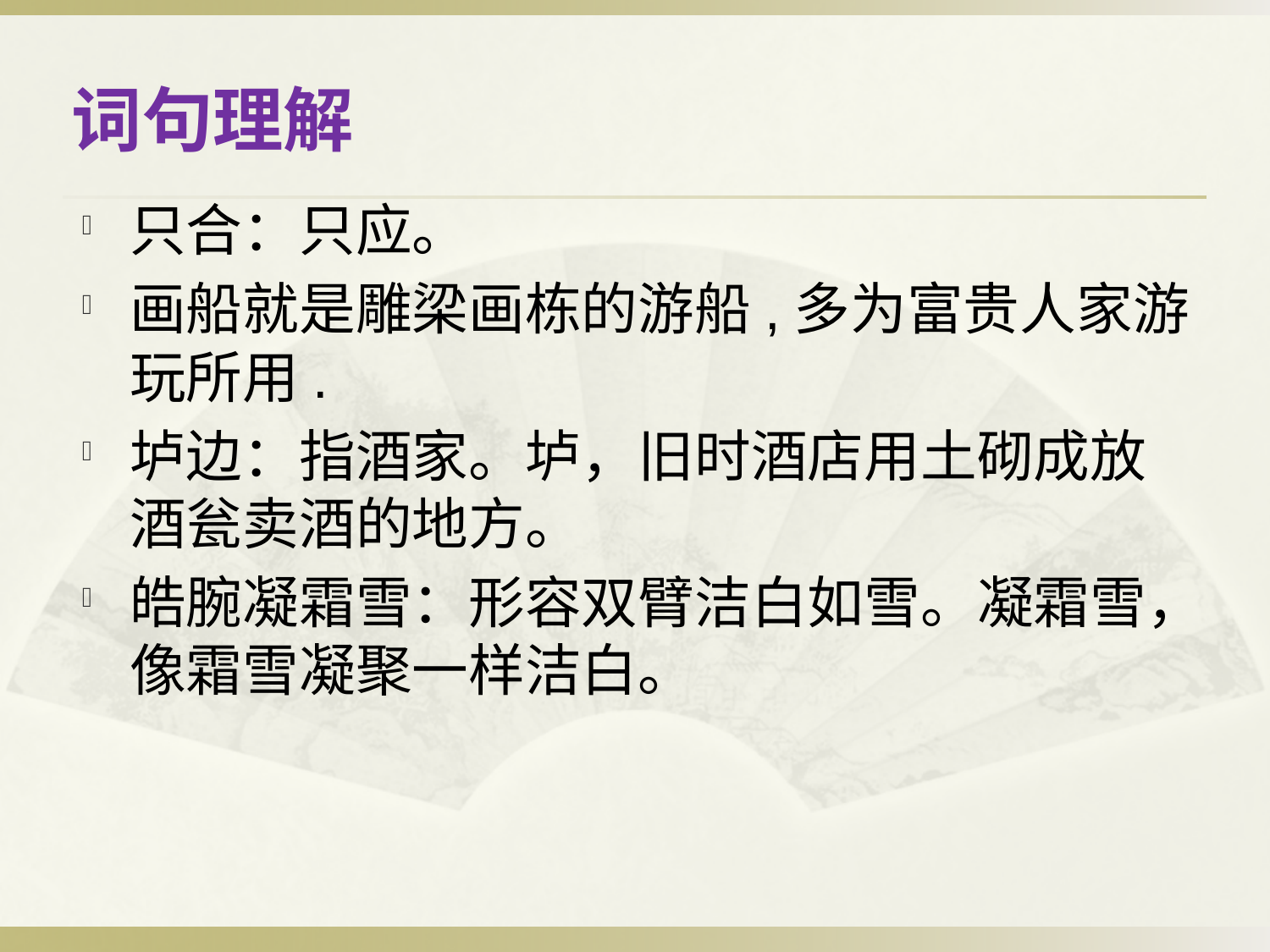

词句理解
只合：只应。
画船就是雕梁画栋的游船,多为富贵人家游玩所用.
垆边：指酒家。垆，旧时酒店用土砌成放酒瓮卖酒的地方。
皓腕凝霜雪：形容双臂洁白如雪。凝霜雪，像霜雪凝聚一样洁白。